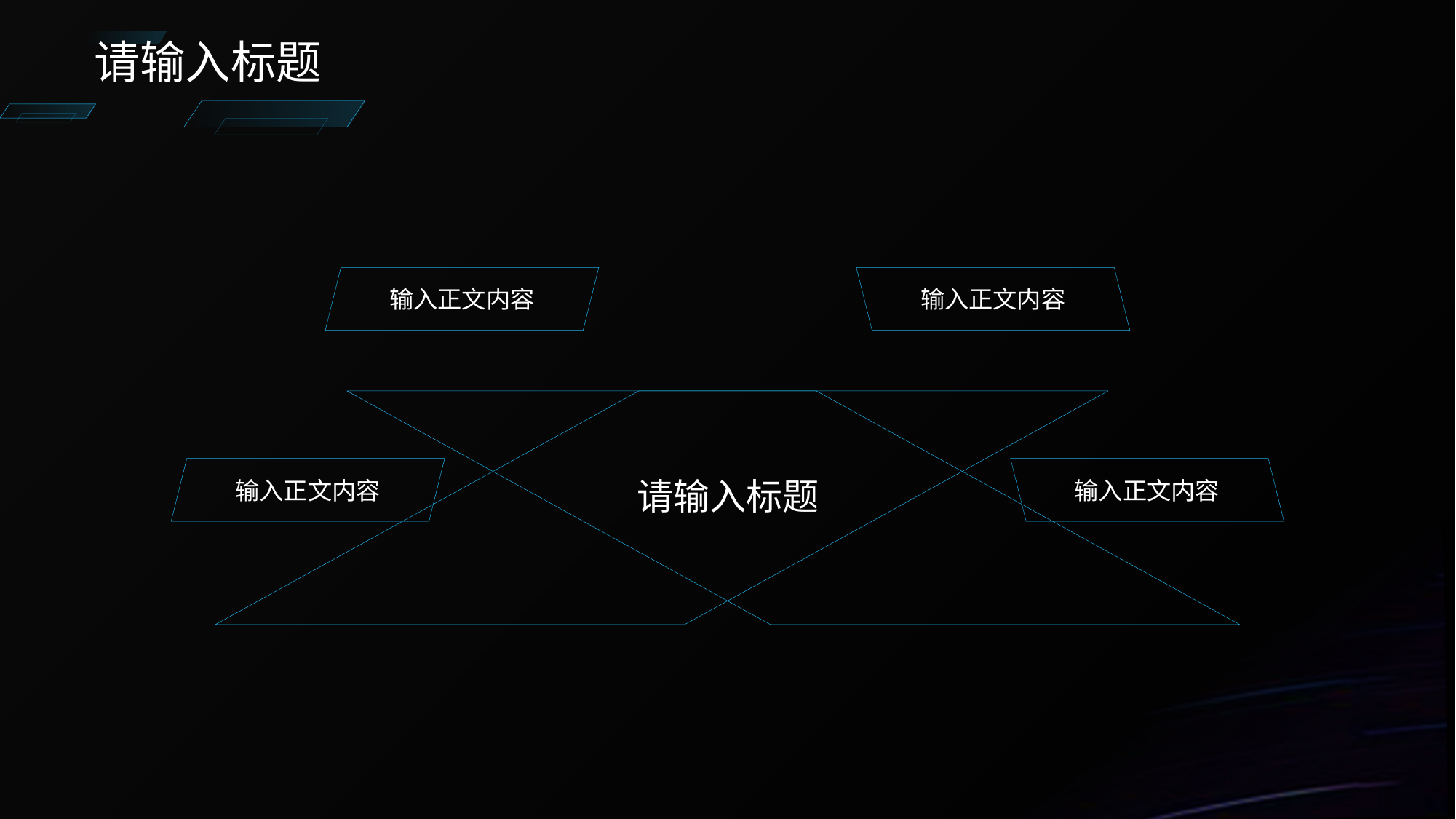

请输入标题
输入正文内容
输入正文内容

输入正文内容
输入正文内容
请输入标题